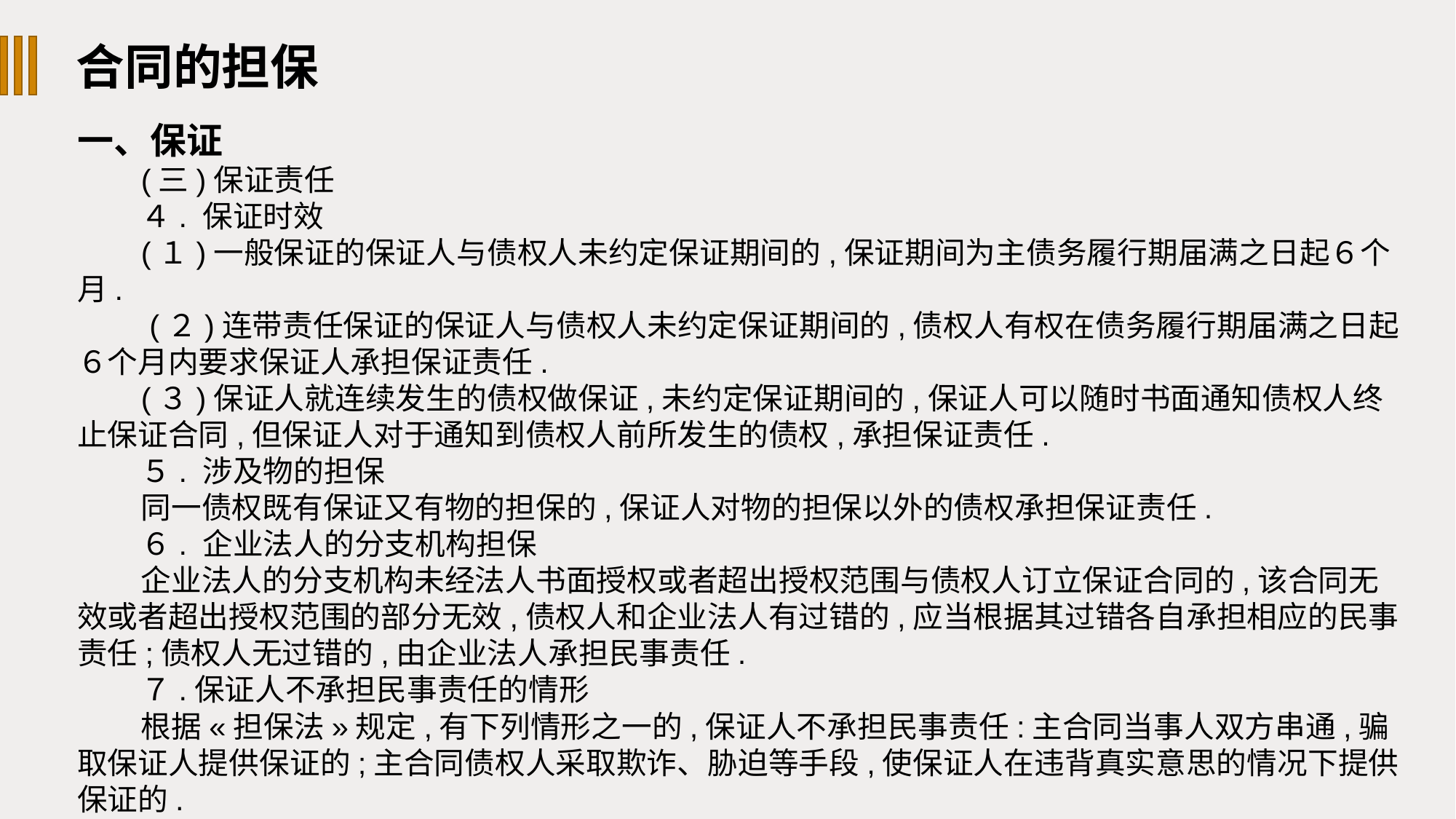

合同的担保

一、保证
(三)保证责任
４. 保证时效
(１)一般保证的保证人与债权人未约定保证期间的,保证期间为主债务履行期届满之日起６个月.
 (２)连带责任保证的保证人与债权人未约定保证期间的,债权人有权在债务履行期届满之日起６个月内要求保证人承担保证责任.
(３)保证人就连续发生的债权做保证,未约定保证期间的,保证人可以随时书面通知债权人终止保证合同,但保证人对于通知到债权人前所发生的债权,承担保证责任.
５. 涉及物的担保
同一债权既有保证又有物的担保的,保证人对物的担保以外的债权承担保证责任.
６. 企业法人的分支机构担保
企业法人的分支机构未经法人书面授权或者超出授权范围与债权人订立保证合同的,该合同无效或者超出授权范围的部分无效,债权人和企业法人有过错的,应当根据其过错各自承担相应的民事责任;债权人无过错的,由企业法人承担民事责任.
７.保证人不承担民事责任的情形
根据«担保法»规定,有下列情形之一的,保证人不承担民事责任:主合同当事人双方串通,骗取保证人提供保证的;主合同债权人采取欺诈、胁迫等手段,使保证人在违背真实意思的情况下提供保证的.